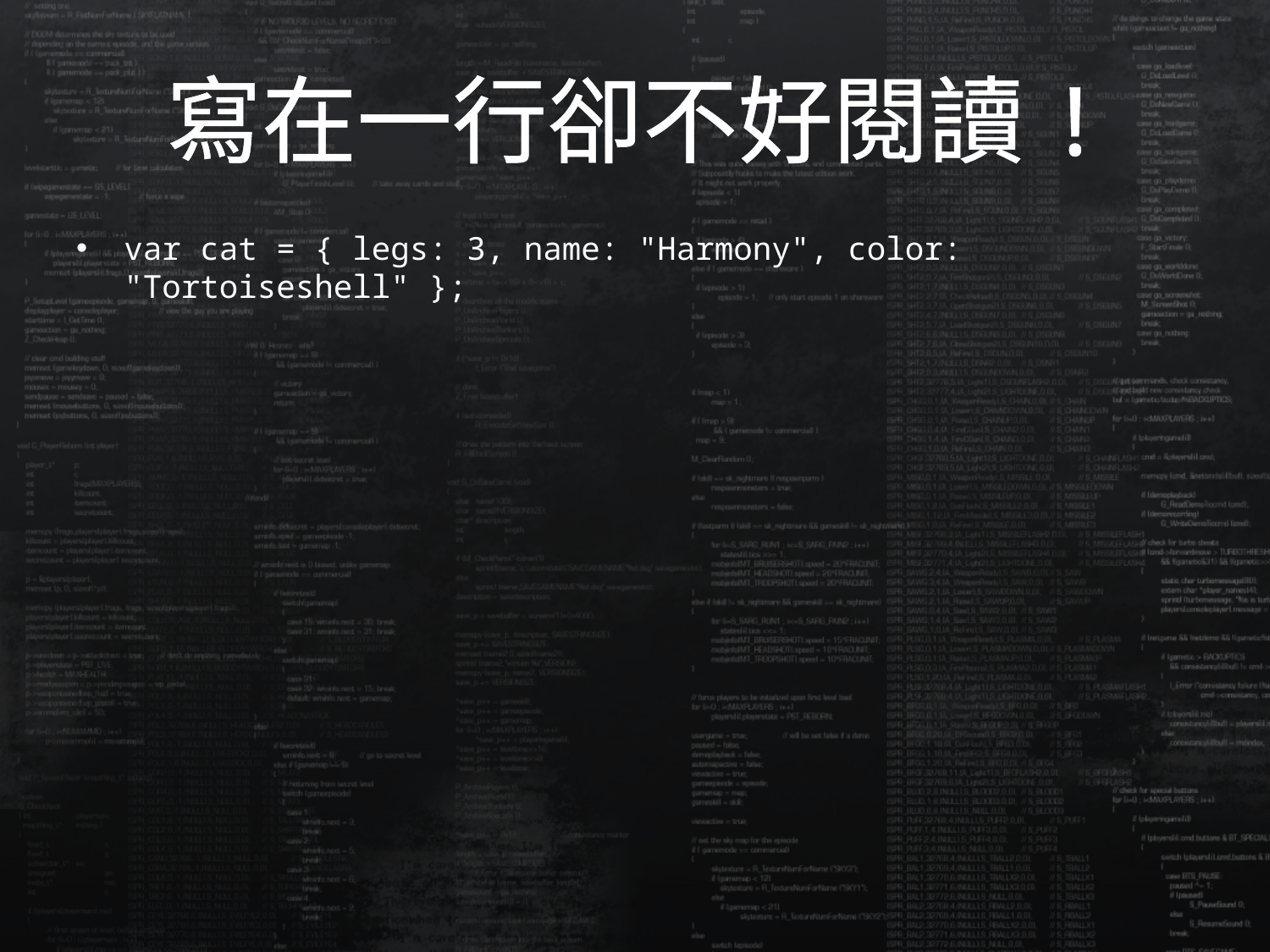

# 寫在一行卻不好閱讀!
var cat = { legs: 3, name: "Harmony", color: "Tortoiseshell" };